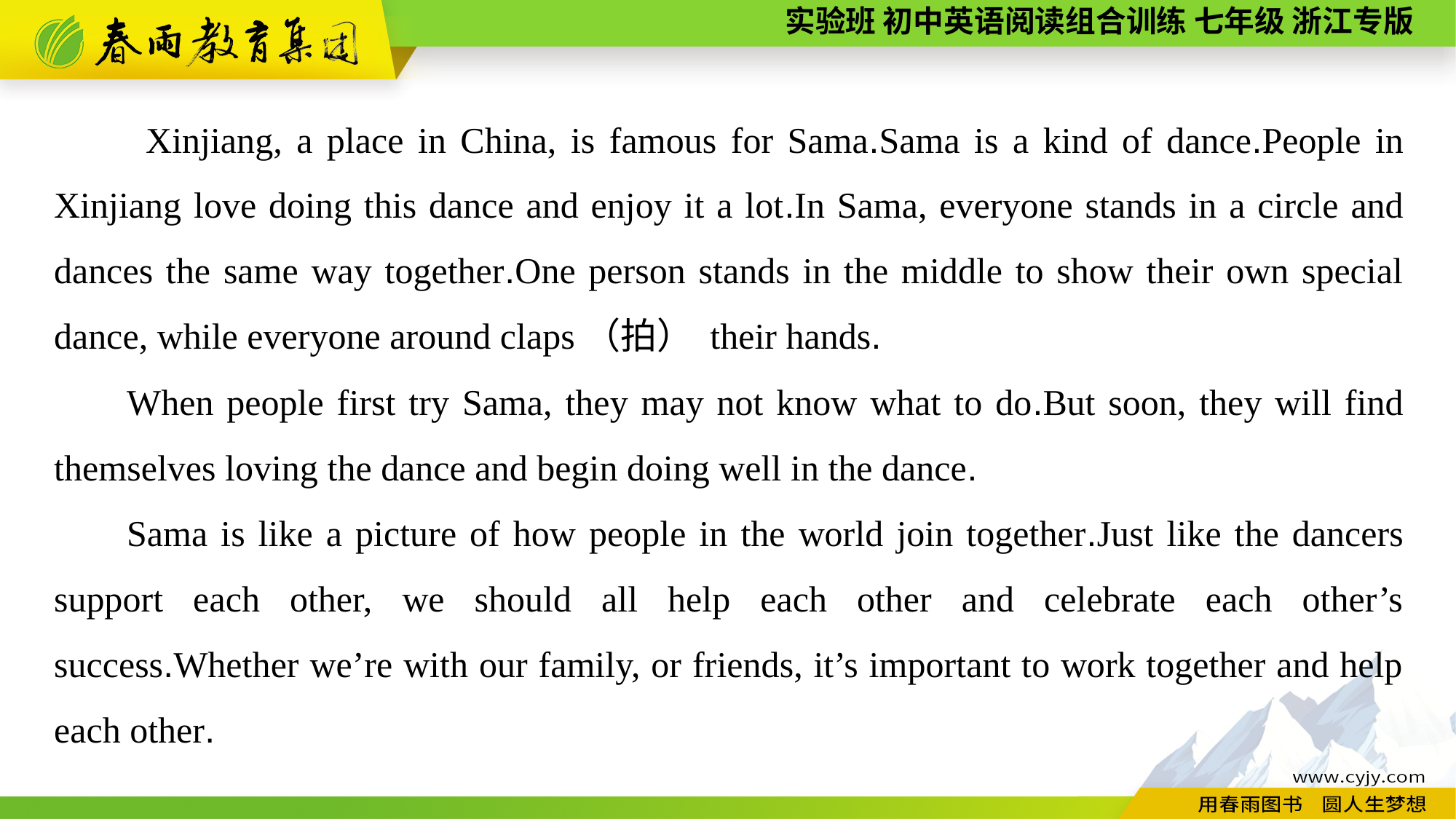

Xinjiang, a place in China, is famous for Sama.Sama is a kind of dance.People in Xinjiang love doing this dance and enjoy it a lot.In Sama, everyone stands in a circle and dances the same way together.One person stands in the middle to show their own special dance, while everyone around claps（拍） their hands.
When people first try Sama, they may not know what to do.But soon, they will find themselves loving the dance and begin doing well in the dance.
Sama is like a picture of how people in the world join together.Just like the dancers support each other, we should all help each other and celebrate each other’s success.Whether we’re with our family, or friends, it’s important to work together and help each other.